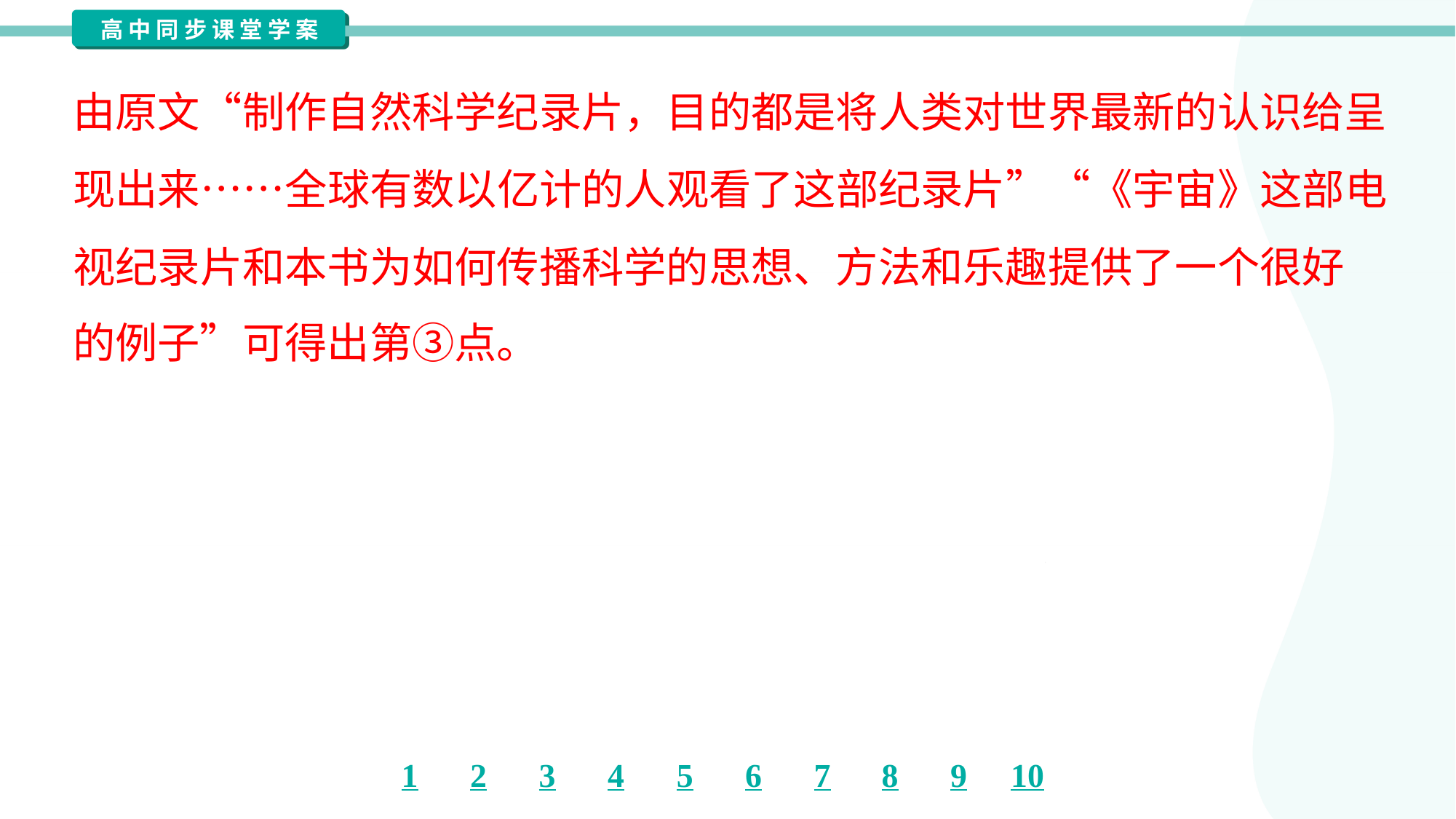

由原文“制作自然科学纪录片，目的都是将人类对世界最新的认识给呈
现出来……全球有数以亿计的人观看了这部纪录片”“《宇宙》这部电
视纪录片和本书为如何传播科学的思想、方法和乐趣提供了一个很好
的例子”可得出第③点。